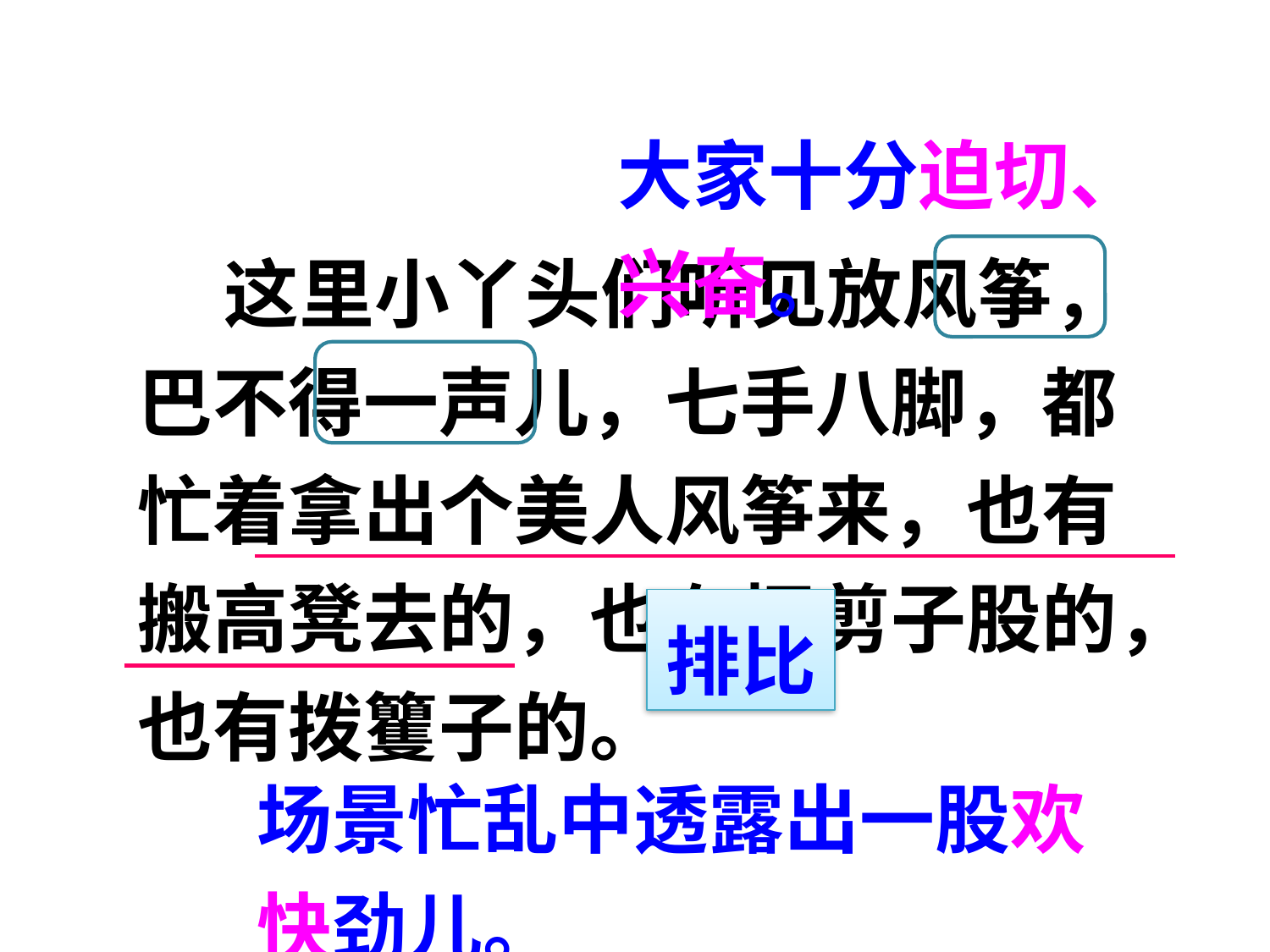

大家十分迫切、兴奋。
    这里小丫头们听见放风筝，巴不得一声儿，七手八脚，都忙着拿出个美人风筝来，也有搬高凳去的，也有捆剪子股的，也有拨籰子的。

排比
场景忙乱中透露出一股欢快劲儿。